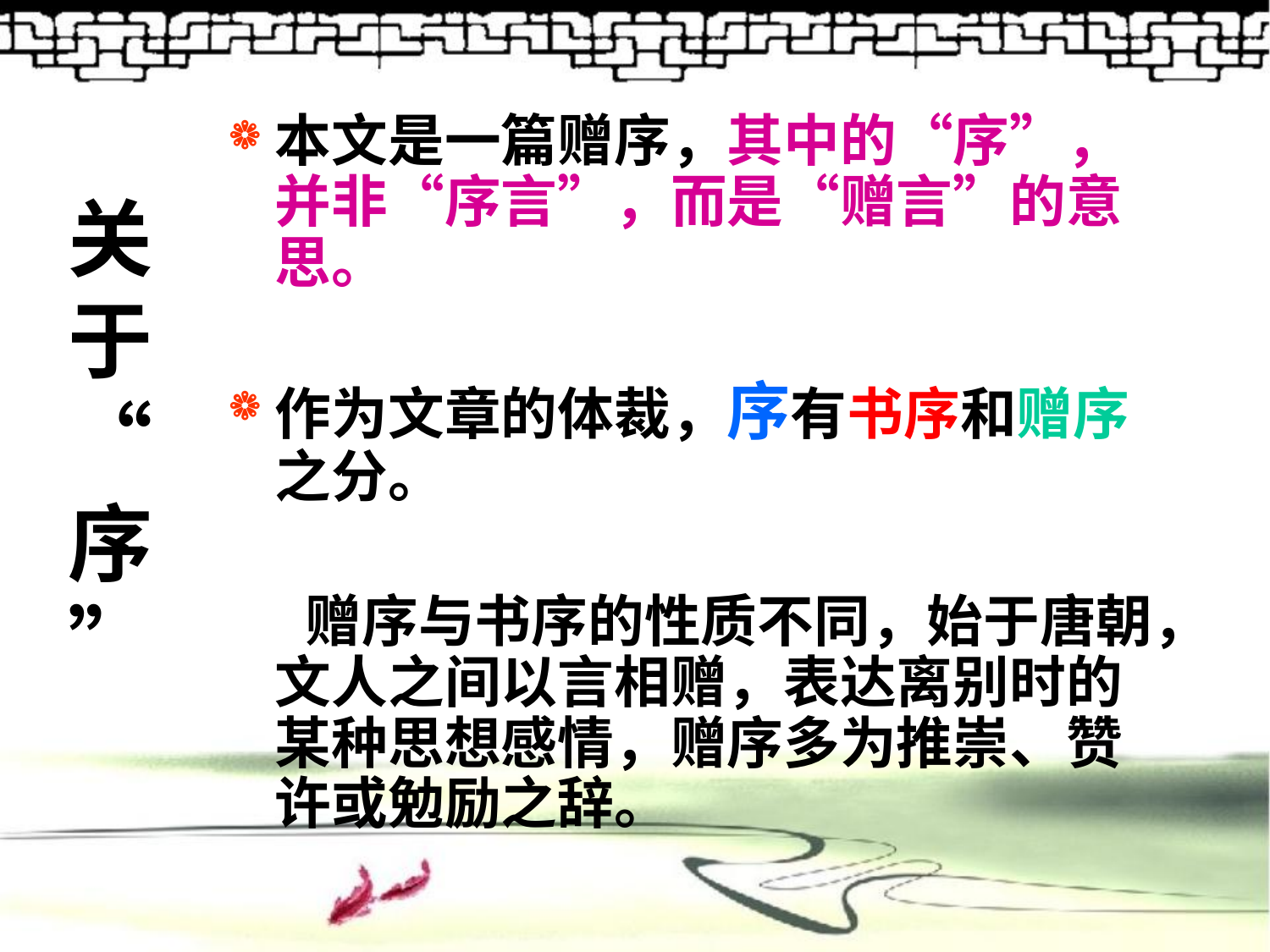

本文是一篇赠序，其中的“序”，并非“序言”，而是“赠言”的意思。

作为文章的体裁，序有书序和赠序之分。

     赠序与书序的性质不同，始于唐朝，文人之间以言相赠，表达离别时的某种思想感情，赠序多为推崇、赞许或勉励之辞。
# 关于“序”